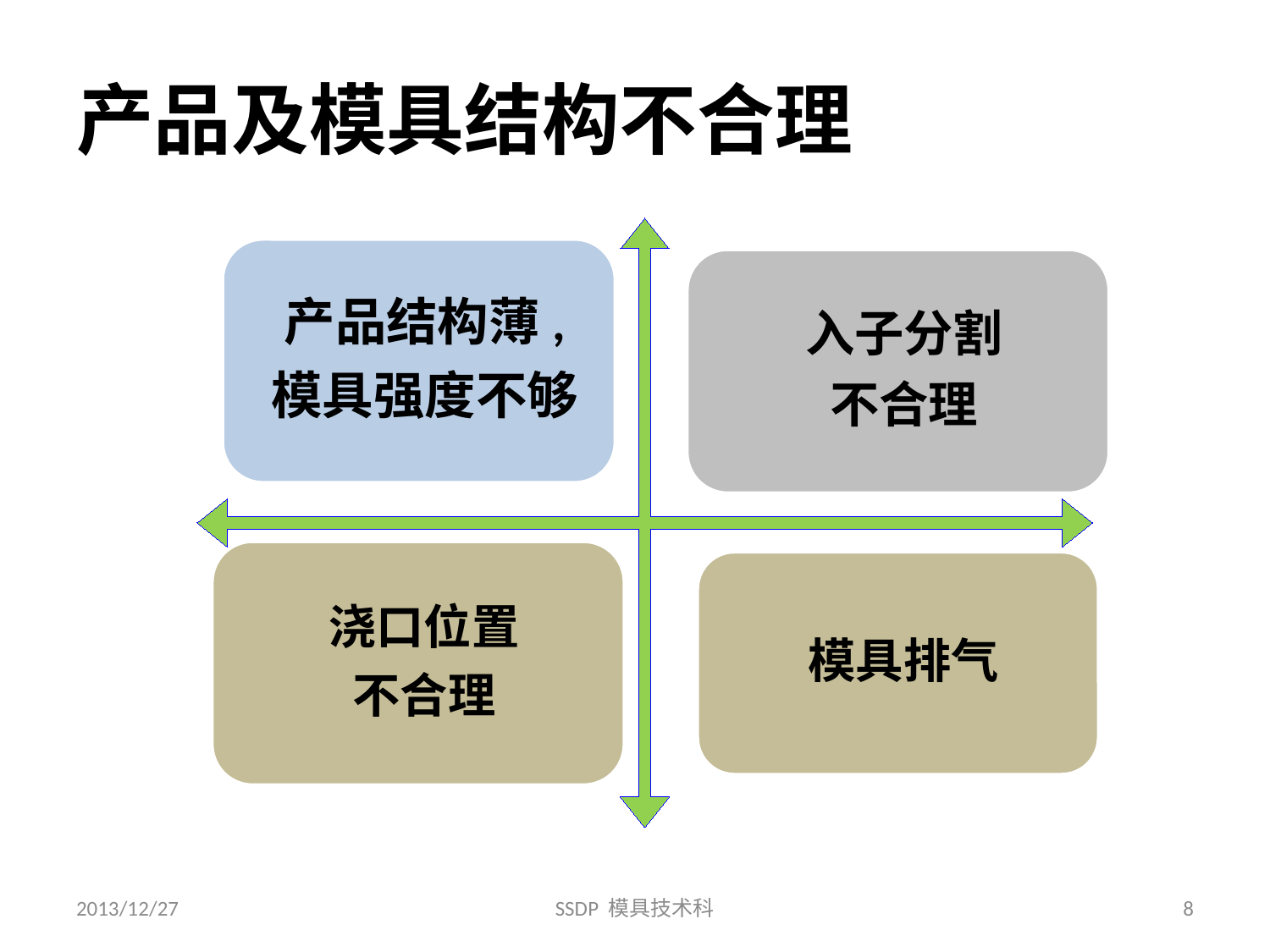

# 产品及模具结构不合理
产品结构薄,
模具强度不够
入子分割
不合理
浇口位置
不合理
模具排气
2013/12/27
SSDP 模具技术科
8